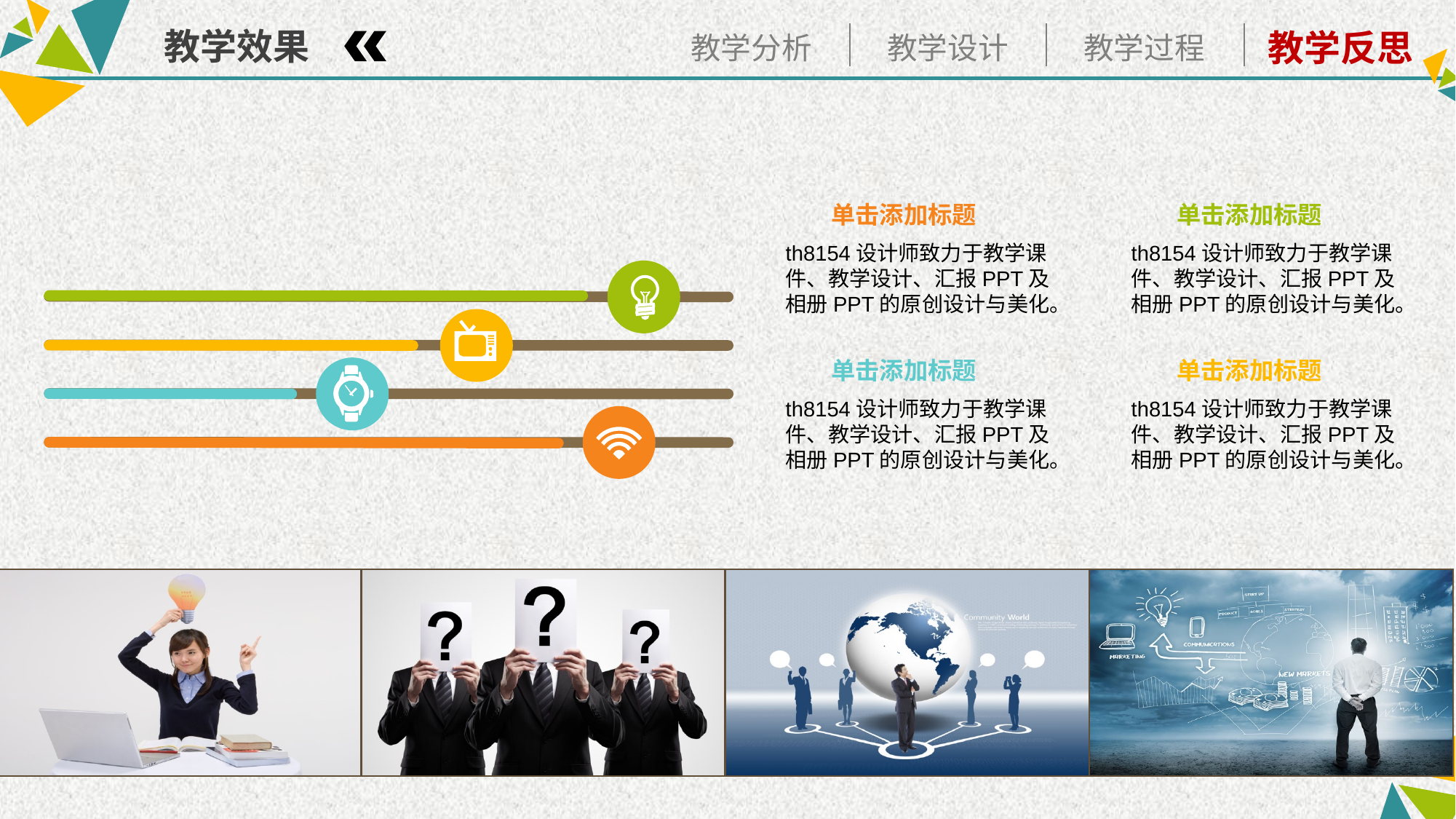

教学效果

单击添加标题
th8154设计师致力于教学课件、教学设计、汇报PPT及相册PPT的原创设计与美化。
单击添加标题
th8154设计师致力于教学课件、教学设计、汇报PPT及相册PPT的原创设计与美化。

单击添加标题
th8154设计师致力于教学课件、教学设计、汇报PPT及相册PPT的原创设计与美化。
单击添加标题
th8154设计师致力于教学课件、教学设计、汇报PPT及相册PPT的原创设计与美化。